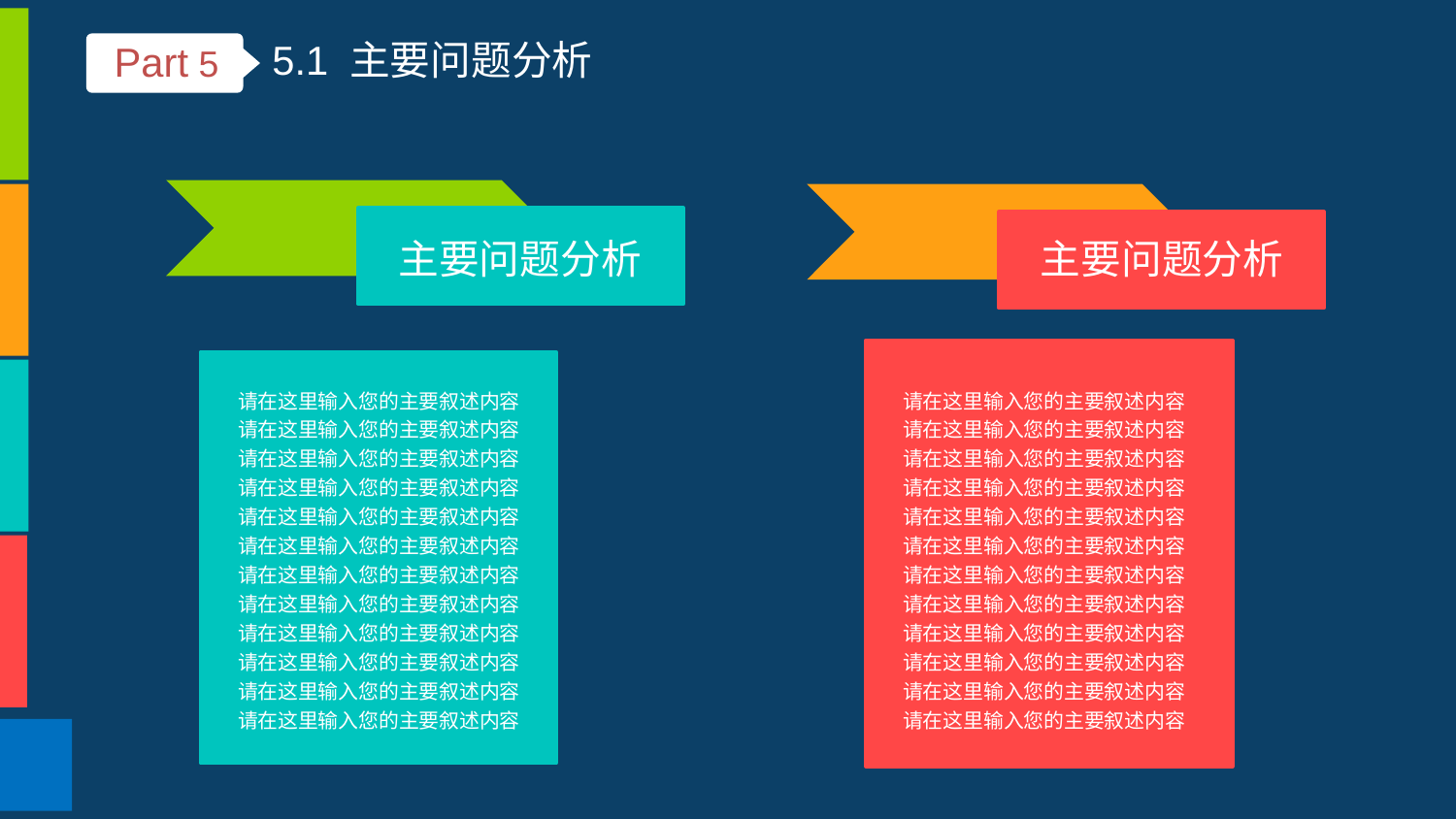

5.1 主要问题分析
Part 5

主要问题分析
主要问题分析

请在这里输入您的主要叙述内容
请在这里输入您的主要叙述内容
请在这里输入您的主要叙述内容
请在这里输入您的主要叙述内容
请在这里输入您的主要叙述内容
请在这里输入您的主要叙述内容
请在这里输入您的主要叙述内容
请在这里输入您的主要叙述内容
请在这里输入您的主要叙述内容
请在这里输入您的主要叙述内容
请在这里输入您的主要叙述内容
请在这里输入您的主要叙述内容

请在这里输入您的主要叙述内容
请在这里输入您的主要叙述内容
请在这里输入您的主要叙述内容
请在这里输入您的主要叙述内容
请在这里输入您的主要叙述内容
请在这里输入您的主要叙述内容
请在这里输入您的主要叙述内容
请在这里输入您的主要叙述内容
请在这里输入您的主要叙述内容
请在这里输入您的主要叙述内容
请在这里输入您的主要叙述内容
请在这里输入您的主要叙述内容